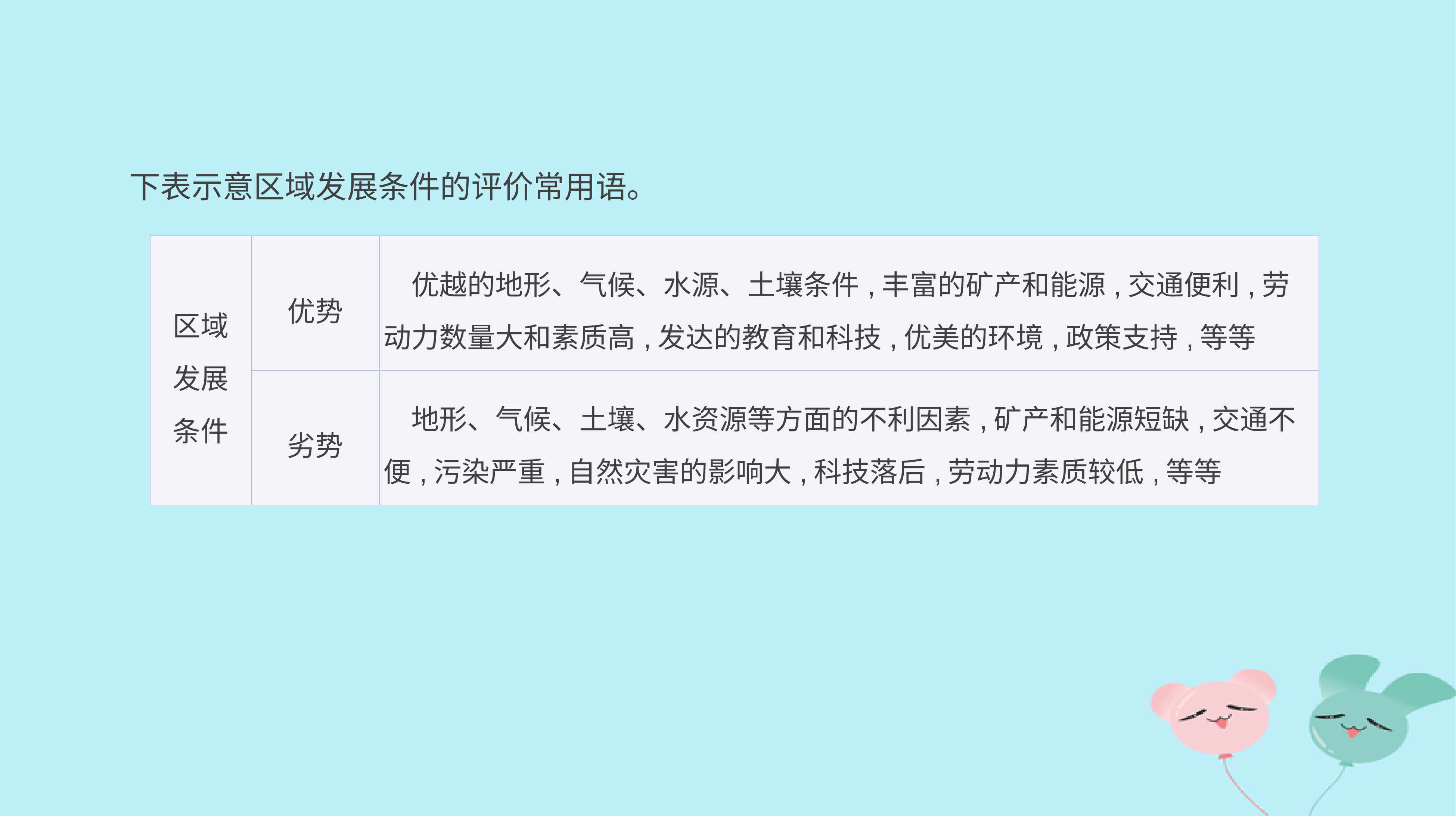

下表示意区域发展条件的评价常用语。
| 区域 发展 条件 | 优势 | 优越的地形、气候、水源、土壤条件,丰富的矿产和能源,交通便利,劳动力数量大和素质高,发达的教育和科技,优美的环境,政策支持,等等 |
| --- | --- | --- |
|  | 劣势 | 地形、气候、土壤、水资源等方面的不利因素,矿产和能源短缺,交通不便,污染严重,自然灾害的影响大,科技落后,劳动力素质较低,等等 |